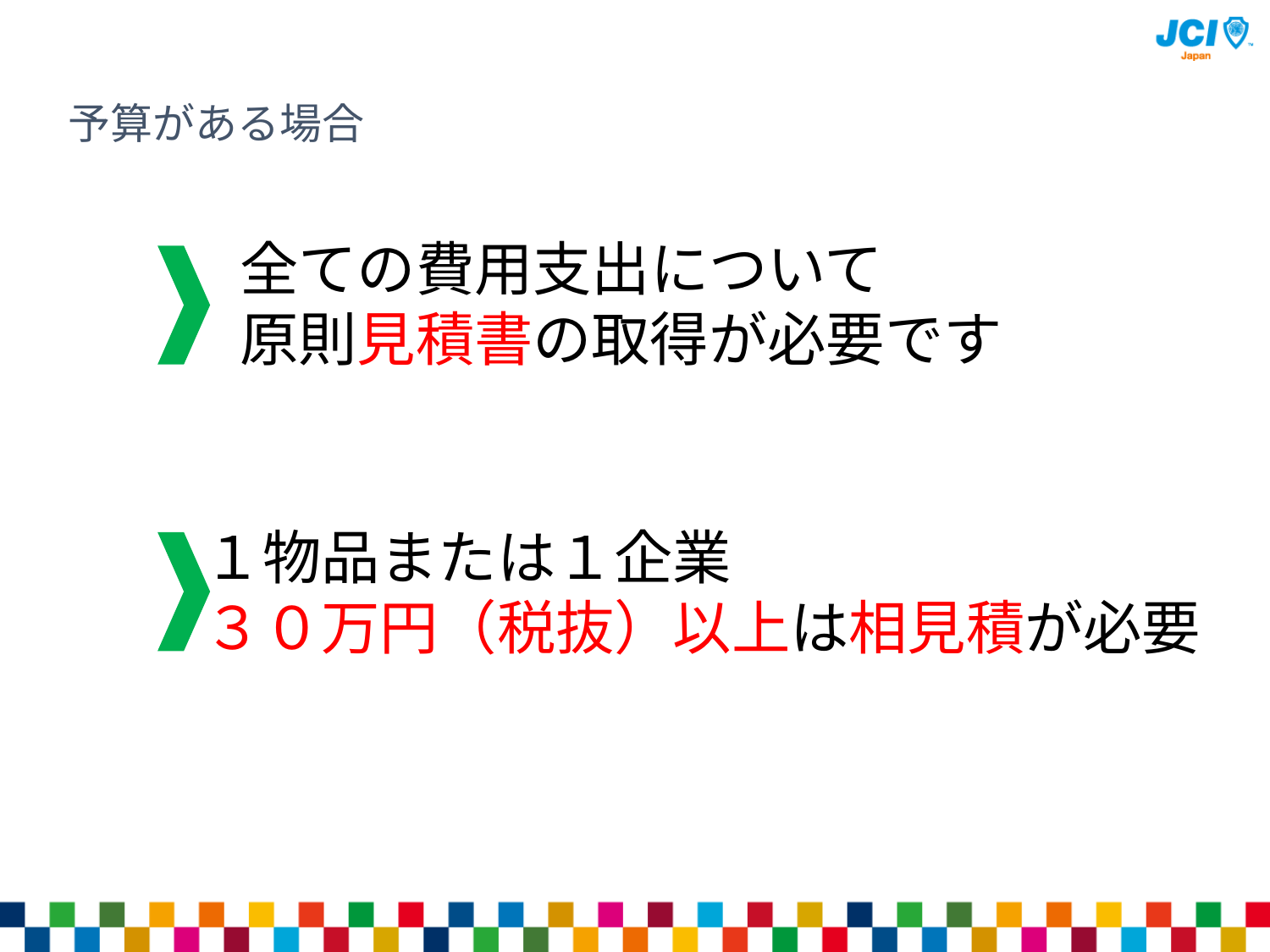

予算がある場合
全ての費用支出について
原則見積書の取得が必要です

１物品または１企業
３０万円（税抜）以上は相見積が必要